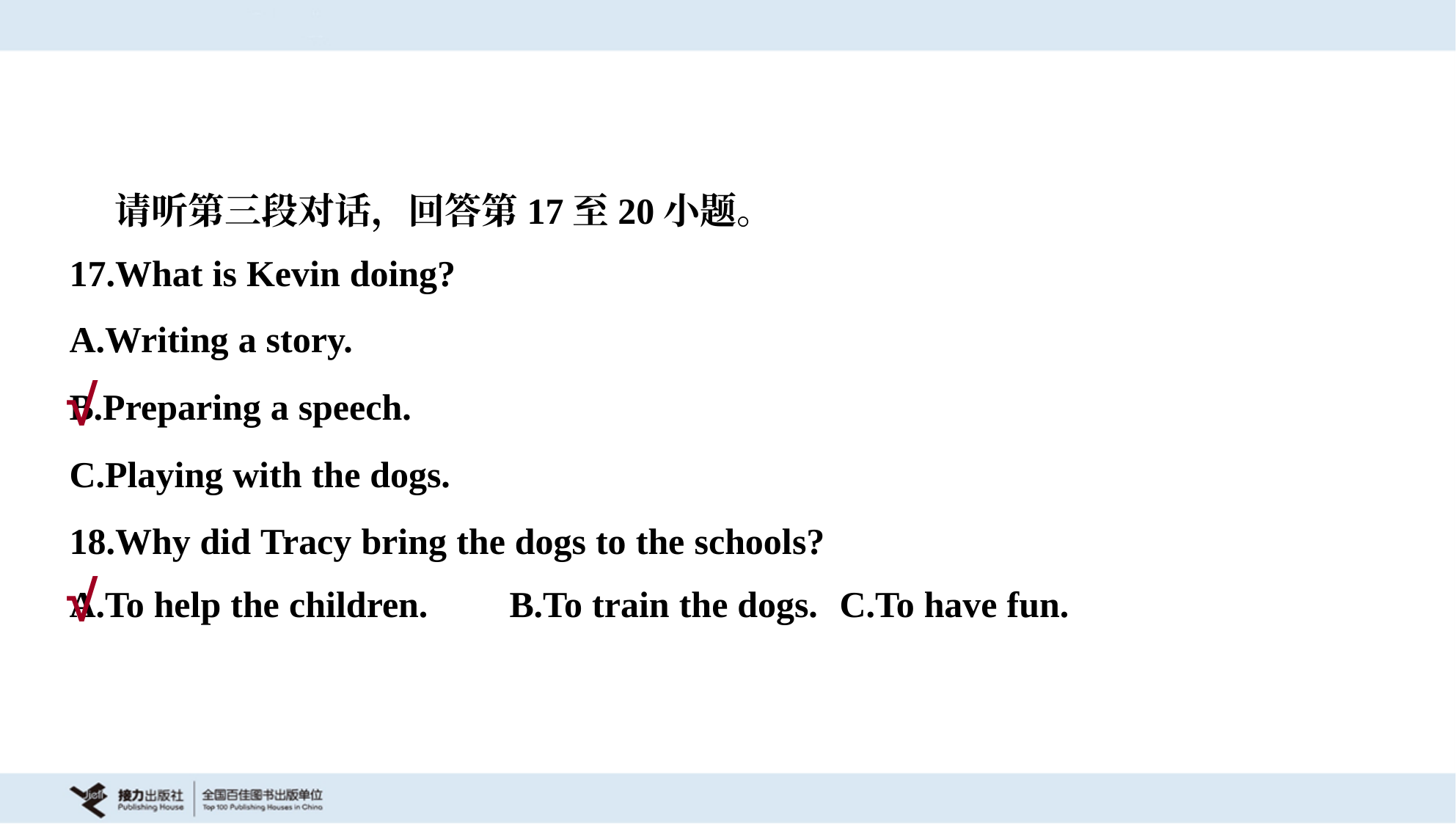

请听第三段对话，回答第17至20小题。
17.What is Kevin doing?
A.Writing a story.
B.Preparing a speech.
C.Playing with the dogs.
√
18.Why did Tracy bring the dogs to the schools?
A.To help the children.	B.To train the dogs.	C.To have fun.
√